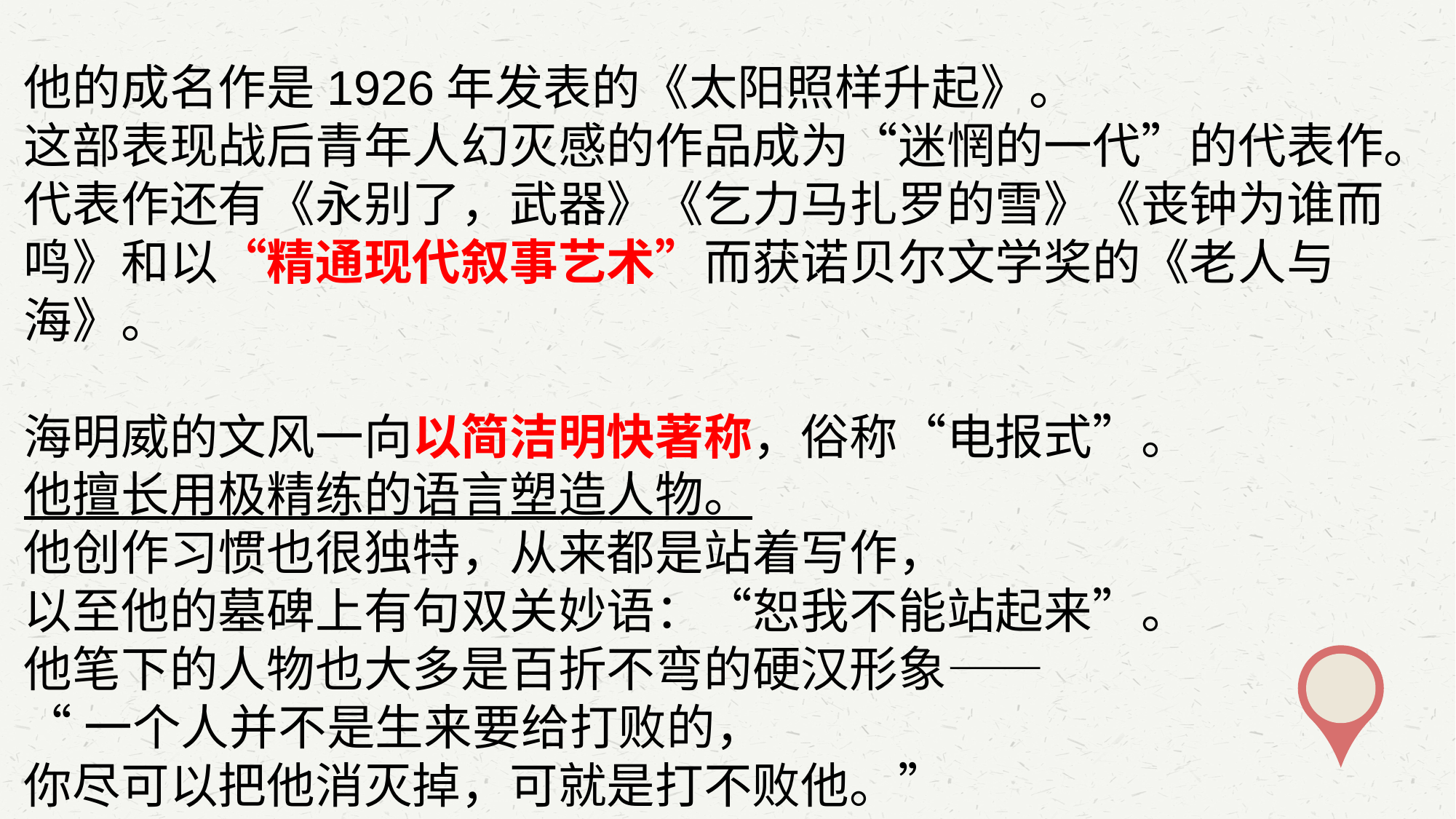

他的成名作是1926年发表的《太阳照样升起》。
这部表现战后青年人幻灭感的作品成为“迷惘的一代”的代表作。代表作还有《永别了，武器》《乞力马扎罗的雪》《丧钟为谁而鸣》和以“精通现代叙事艺术”而获诺贝尔文学奖的《老人与海》。

海明威的文风一向以简洁明快著称，俗称“电报式”。
他擅长用极精练的语言塑造人物。
他创作习惯也很独特，从来都是站着写作，
以至他的墓碑上有句双关妙语：“恕我不能站起来”。
他笔下的人物也大多是百折不弯的硬汉形象——
“一个人并不是生来要给打败的，
你尽可以把他消灭掉，可就是打不败他。”